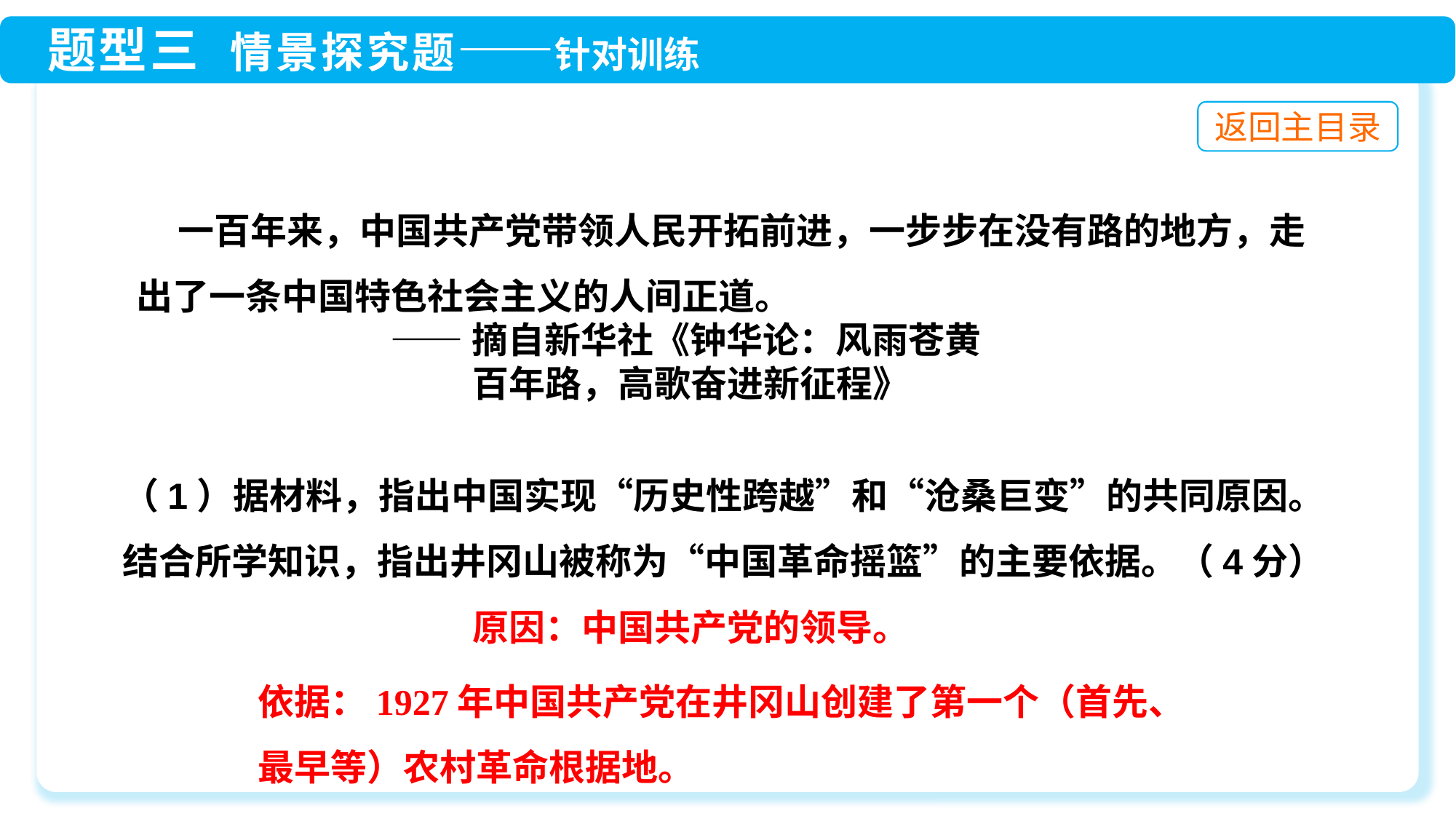

一百年来，中国共产党带领人民开拓前进，一步步在没有路的地方，走出了一条中国特色社会主义的人间正道。
                               ——摘自新华社《钟华论：风雨苍黄
                                        百年路，高歌奋进新征程》
（1）据材料，指出中国实现“历史性跨越”和“沧桑巨变”的共同原因。结合所学知识，指出井冈山被称为“中国革命摇篮”的主要依据。（4分）
原因：中国共产党的领导。
依据：1927年中国共产党在井冈山创建了第一个（首先、最早等）农村革命根据地。